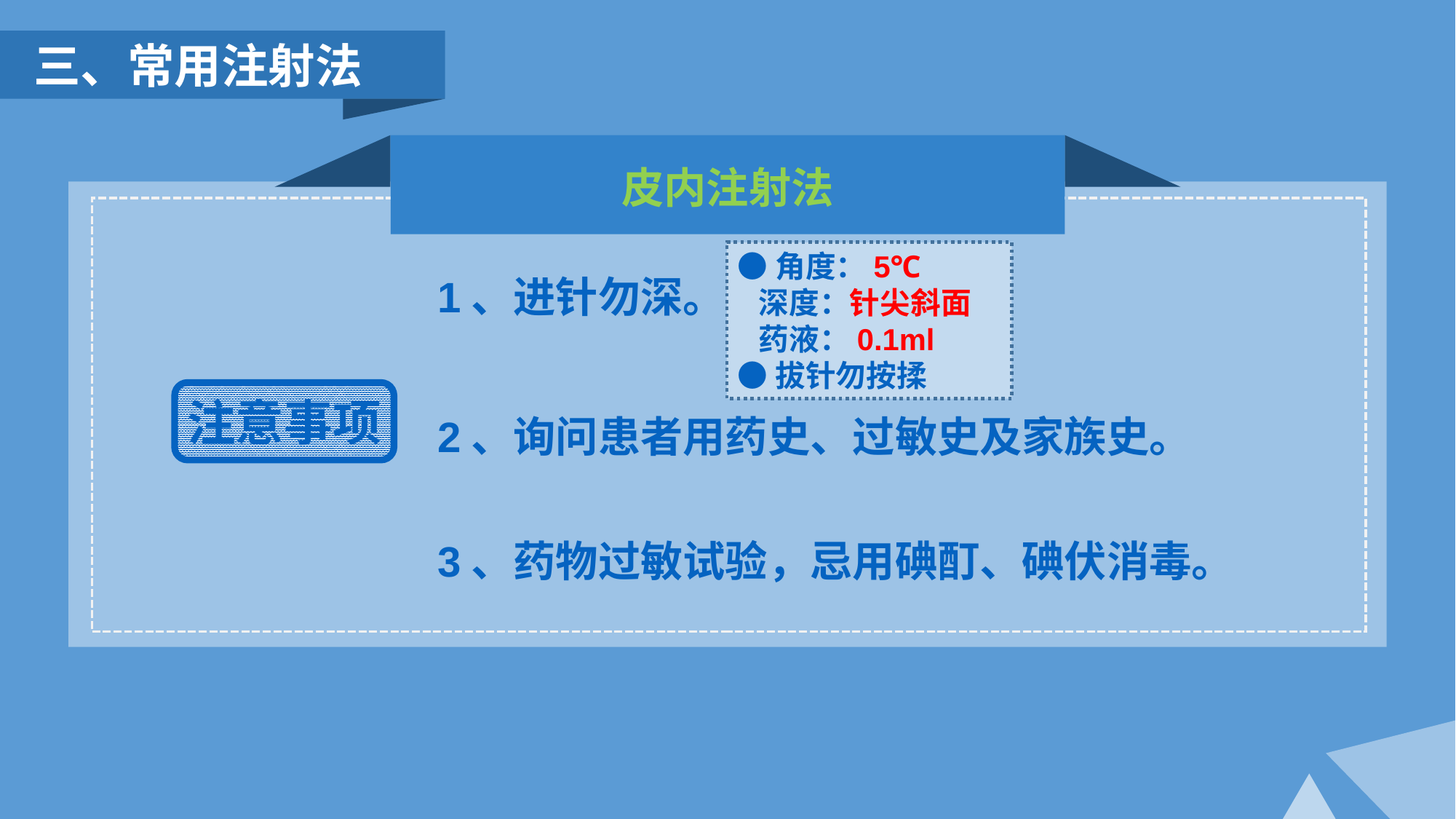

三、常用注射法

皮内注射法

●角度：5℃
  深度：针尖斜面
  药液：0.1ml
●拔针勿按揉
1、进针勿深。

注意事项
2、询问患者用药史、过敏史及家族史。
3、药物过敏试验，忌用碘酊、碘伏消毒。